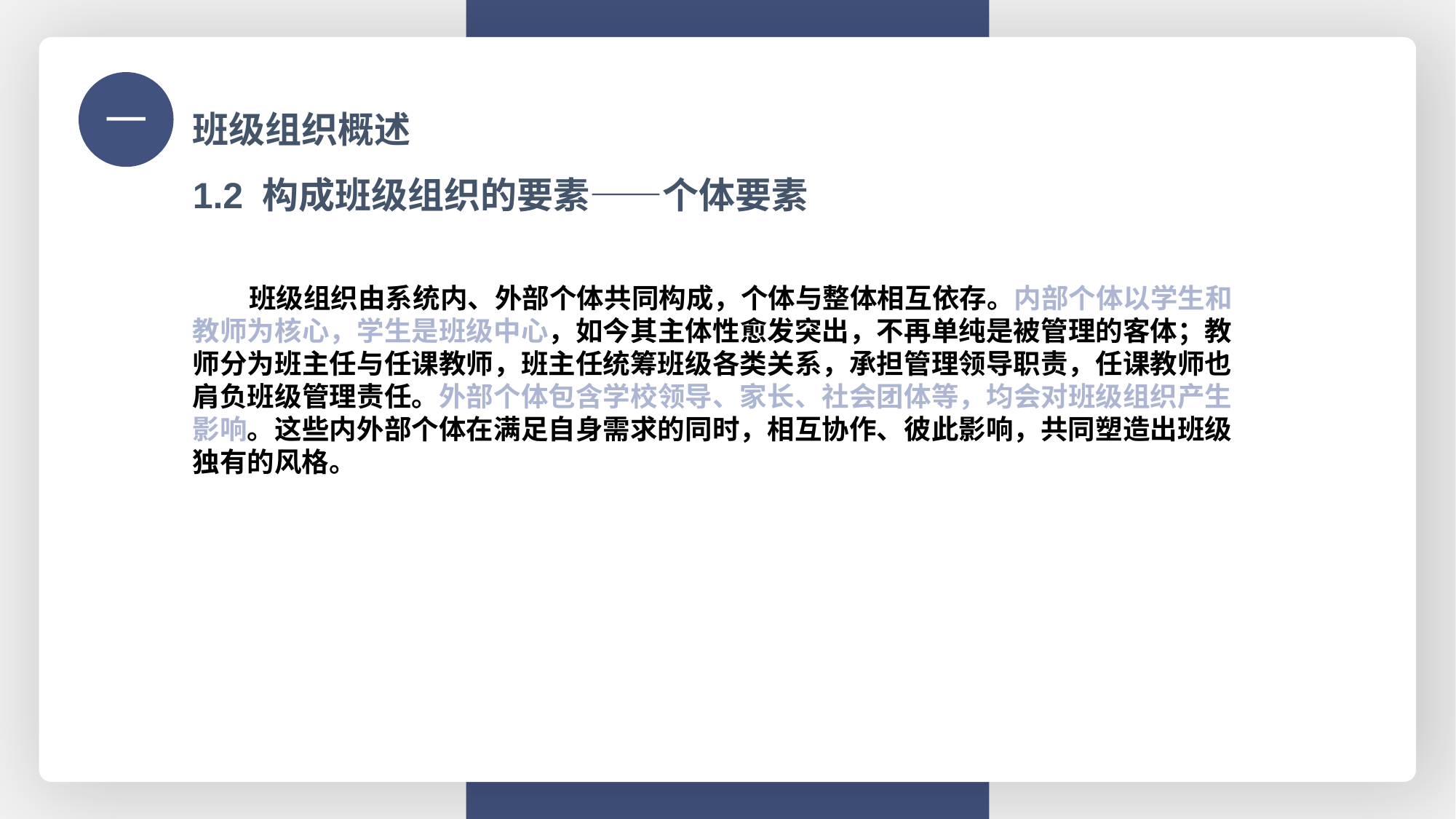

班级组织概述
一
1.2 构成班级组织的要素——个体要素
        班级组织由系统内、外部个体共同构成，个体与整体相互依存。内部个体以学生和教师为核心，学生是班级中心，如今其主体性愈发突出，不再单纯是被管理的客体；教师分为班主任与任课教师，班主任统筹班级各类关系，承担管理领导职责，任课教师也肩负班级管理责任。外部个体包含学校领导、家长、社会团体等，均会对班级组织产生影响。这些内外部个体在满足自身需求的同时，相互协作、彼此影响，共同塑造出班级独有的风格。